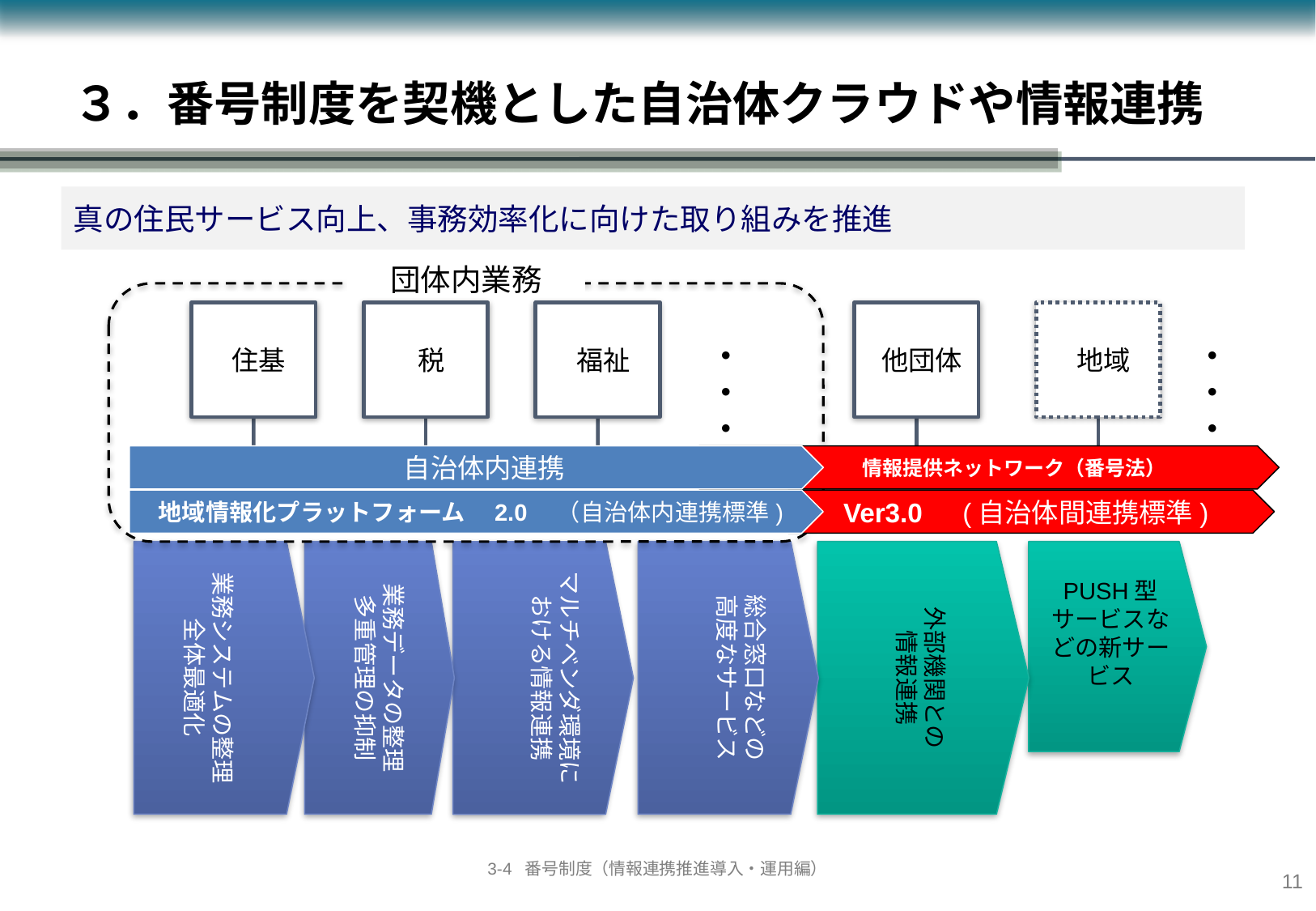

# ３．番号制度を契機とした自治体クラウドや情報連携
真の住民サービス向上、事務効率化に向けた取り組みを推進
団体内業務

住基
税
福祉
他団体
地域
・・・
・・・
　自治体内連携
　　　情報提供ネットワーク（番号法）
地域情報化プラットフォーム　2.0　（自治体内連携標準)
Ver3.0　(自治体間連携標準)

業務システムの整理
全体最適化

業務データの整理
多重管理の抑制

総合窓口などの
高度なサービス

外部機関との
情報連携

PUSH型サービスなどの新サービス

マルチベンダ環境に
おける情報連携

クラウド
クライアント・サーバ
11